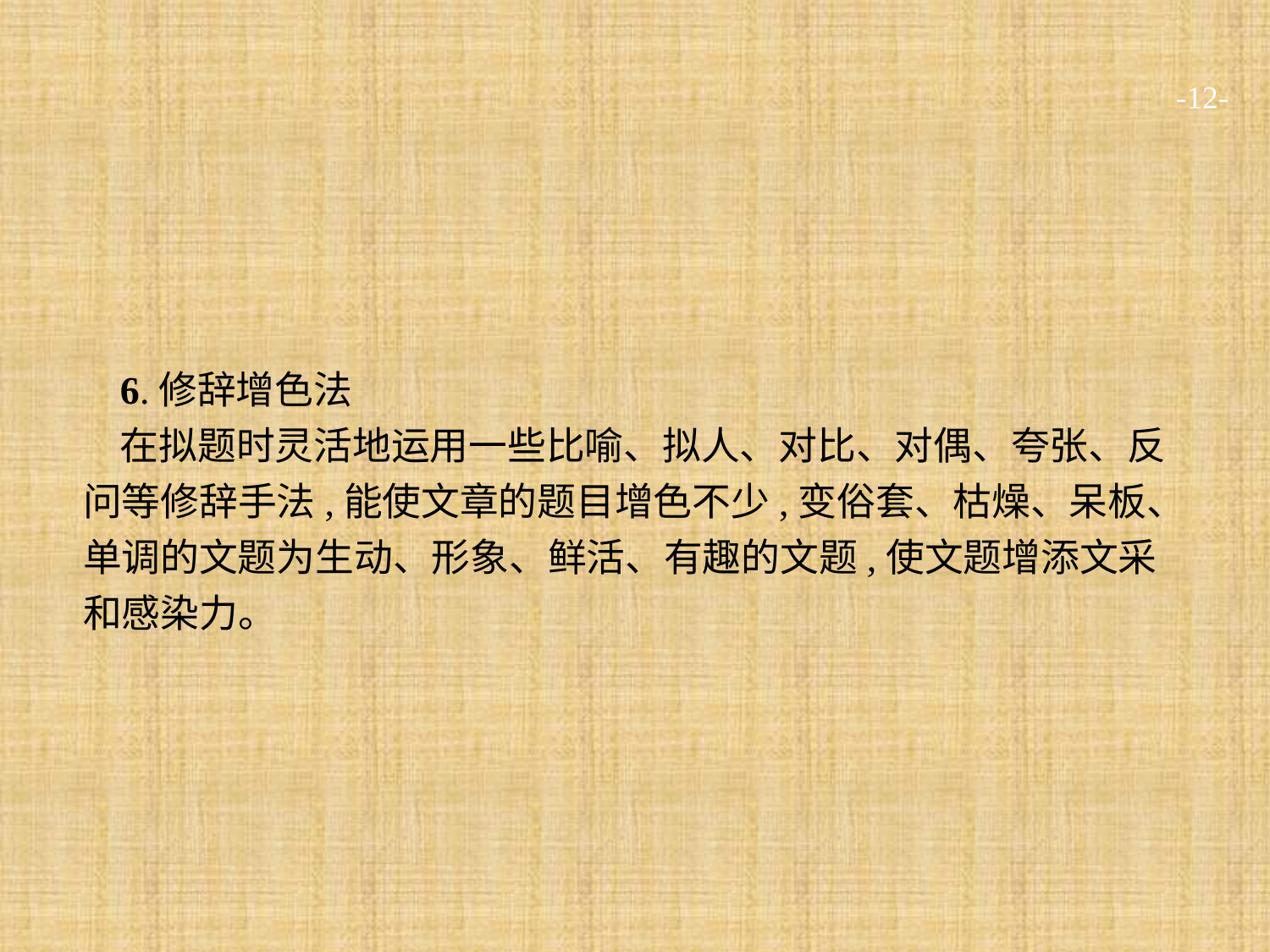

-12-
6.修辞增色法
在拟题时灵活地运用一些比喻、拟人、对比、对偶、夸张、反问等修辞手法,能使文章的题目增色不少,变俗套、枯燥、呆板、单调的文题为生动、形象、鲜活、有趣的文题,使文题增添文采和感染力。